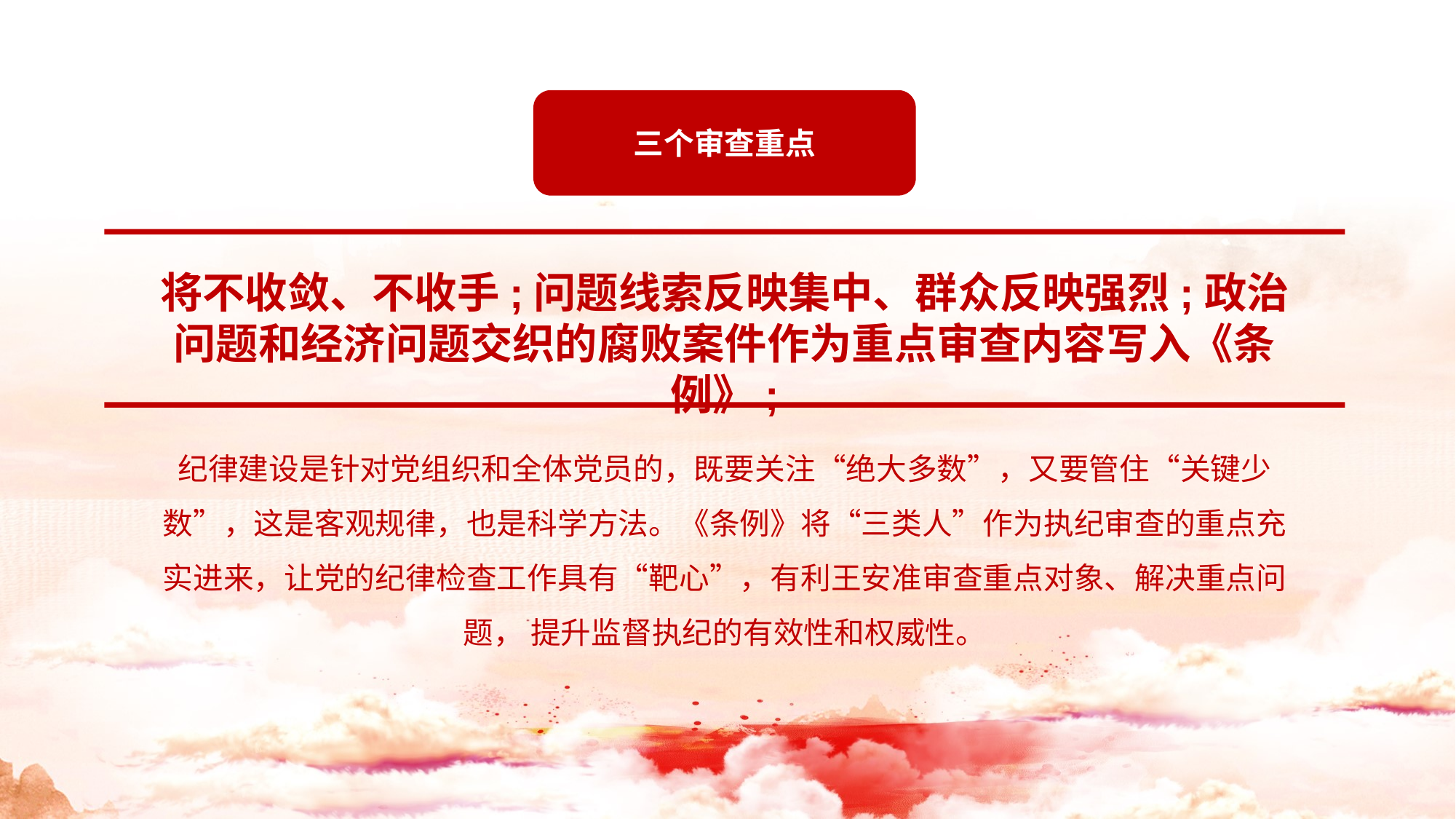

三个审查重点

将不收敛、不收手;问题线索反映集中、群众反映强烈;政治问题和经济问题交织的腐败案件作为重点审查内容写入《条例》;
纪律建设是针对党组织和全体党员的，既要关注“绝大多数”，又要管住“关键少数”，这是客观规律，也是科学方法。《条例》将“三类人”作为执纪审查的重点充实进来，让党的纪律检查工作具有“靶心”，有利王安准审查重点对象、解决重点问题， 提升监督执纪的有效性和权威性。